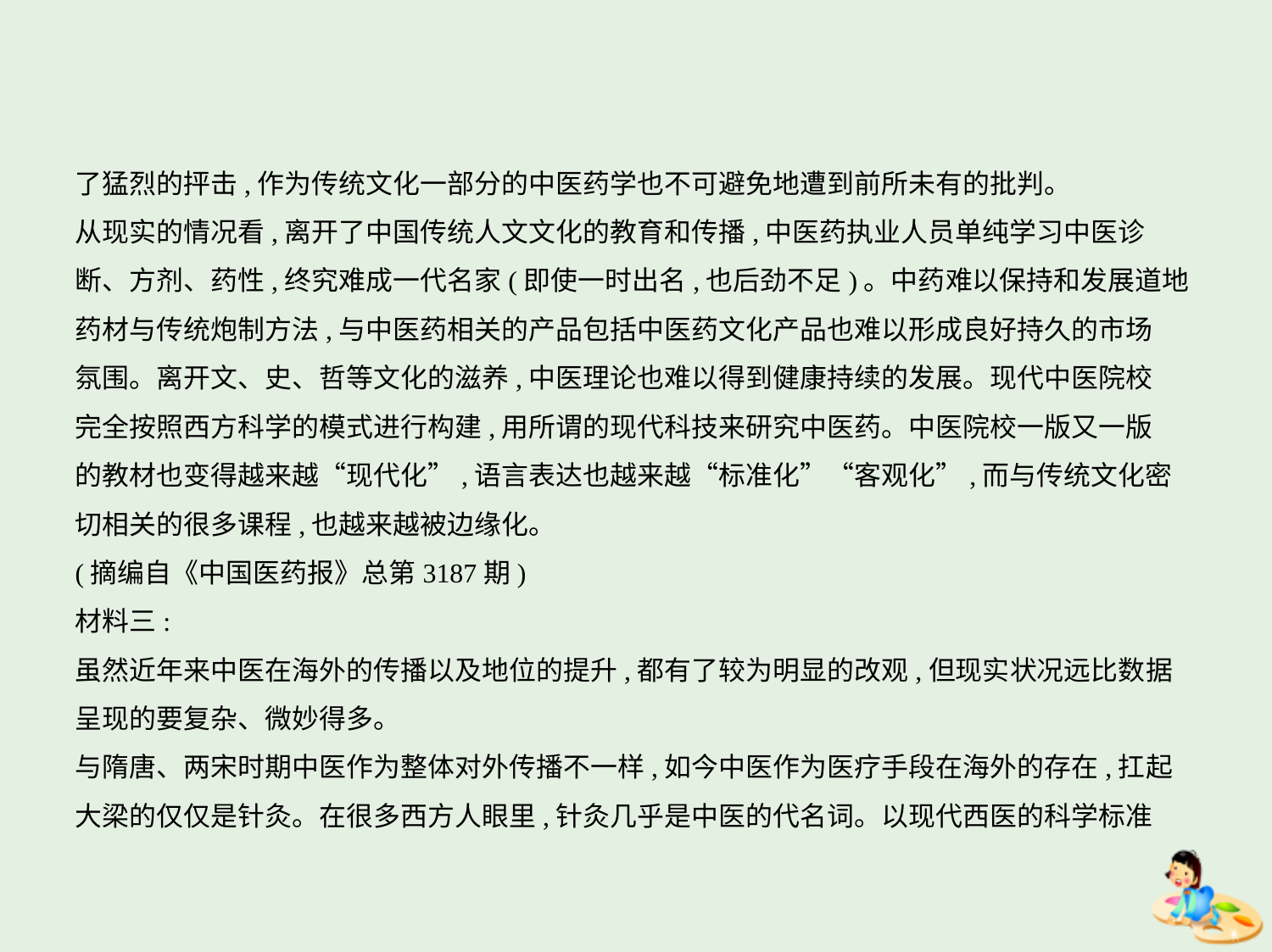

了猛烈的抨击,作为传统文化一部分的中医药学也不可避免地遭到前所未有的批判。
从现实的情况看,离开了中国传统人文文化的教育和传播,中医药执业人员单纯学习中医诊
断、方剂、药性,终究难成一代名家(即使一时出名,也后劲不足)。中药难以保持和发展道地
药材与传统炮制方法,与中医药相关的产品包括中医药文化产品也难以形成良好持久的市场
氛围。离开文、史、哲等文化的滋养,中医理论也难以得到健康持续的发展。现代中医院校
完全按照西方科学的模式进行构建,用所谓的现代科技来研究中医药。中医院校一版又一版
的教材也变得越来越“现代化”,语言表达也越来越“标准化”“客观化”,而与传统文化密
切相关的很多课程,也越来越被边缘化。
(摘编自《中国医药报》总第3187期)
材料三:
虽然近年来中医在海外的传播以及地位的提升,都有了较为明显的改观,但现实状况远比数据
呈现的要复杂、微妙得多。
与隋唐、两宋时期中医作为整体对外传播不一样,如今中医作为医疗手段在海外的存在,扛起
大梁的仅仅是针灸。在很多西方人眼里,针灸几乎是中医的代名词。以现代西医的科学标准